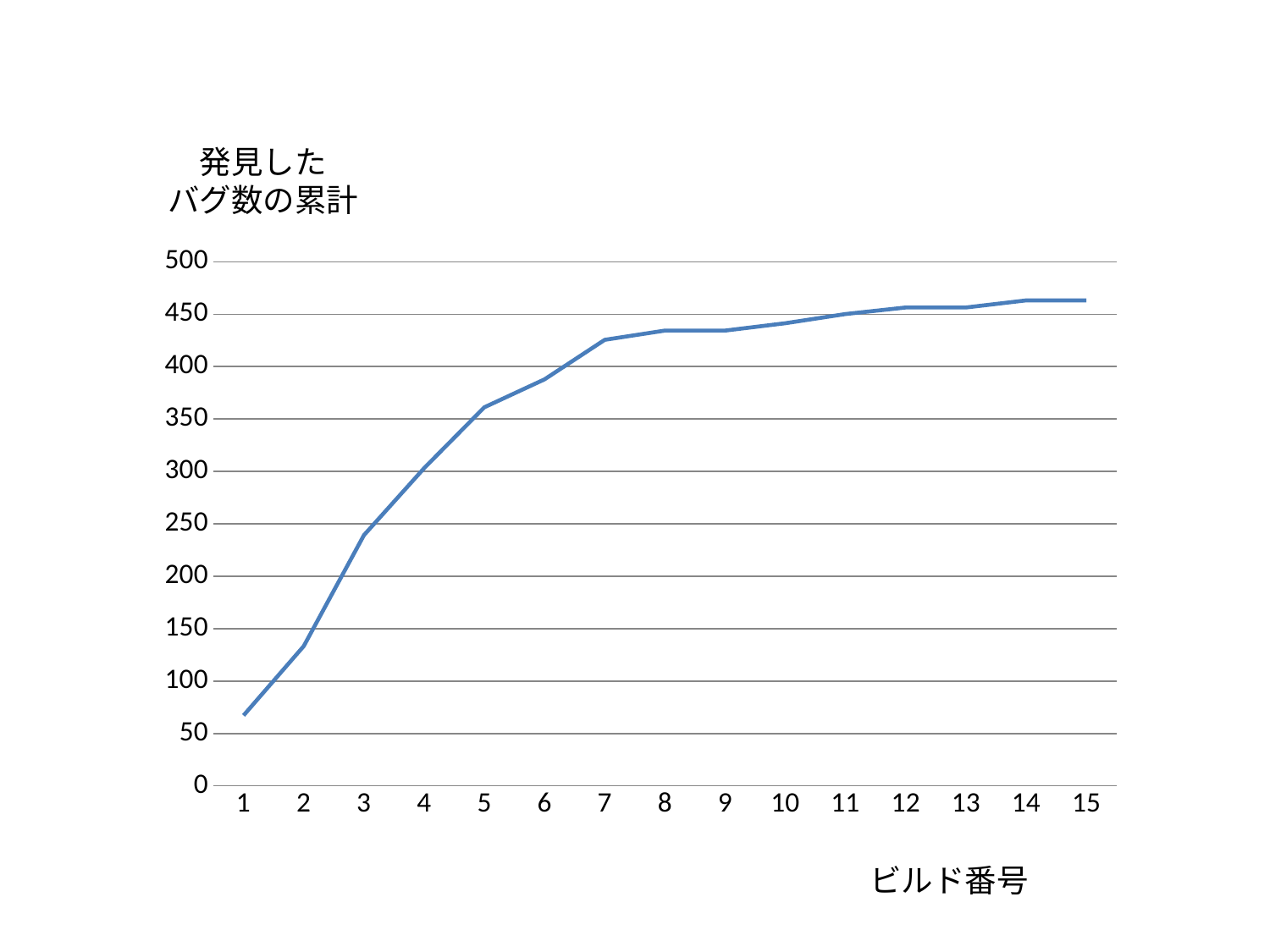

発見した
バグ数の累計

### Chart

| Category |  |
|---|---|
ビルド番号